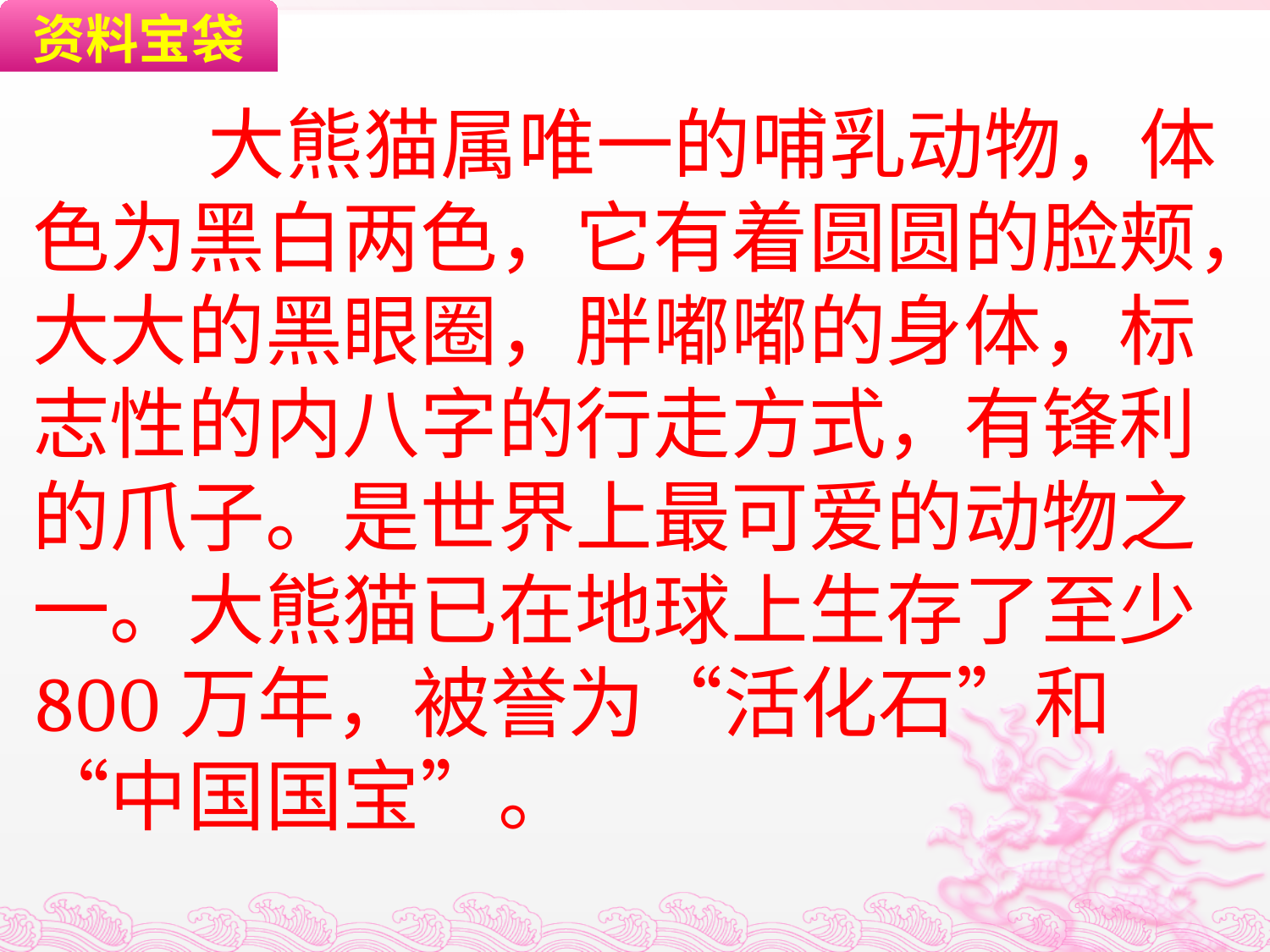

资料宝袋
          大熊猫属唯一的哺乳动物，体色为黑白两色，它有着圆圆的脸颊，大大的黑眼圈，胖嘟嘟的身体，标志性的内八字的行走方式，有锋利的爪子。是世界上最可爱的动物之一。大熊猫已在地球上生存了至少800万年，被誉为“活化石”和“中国国宝”。